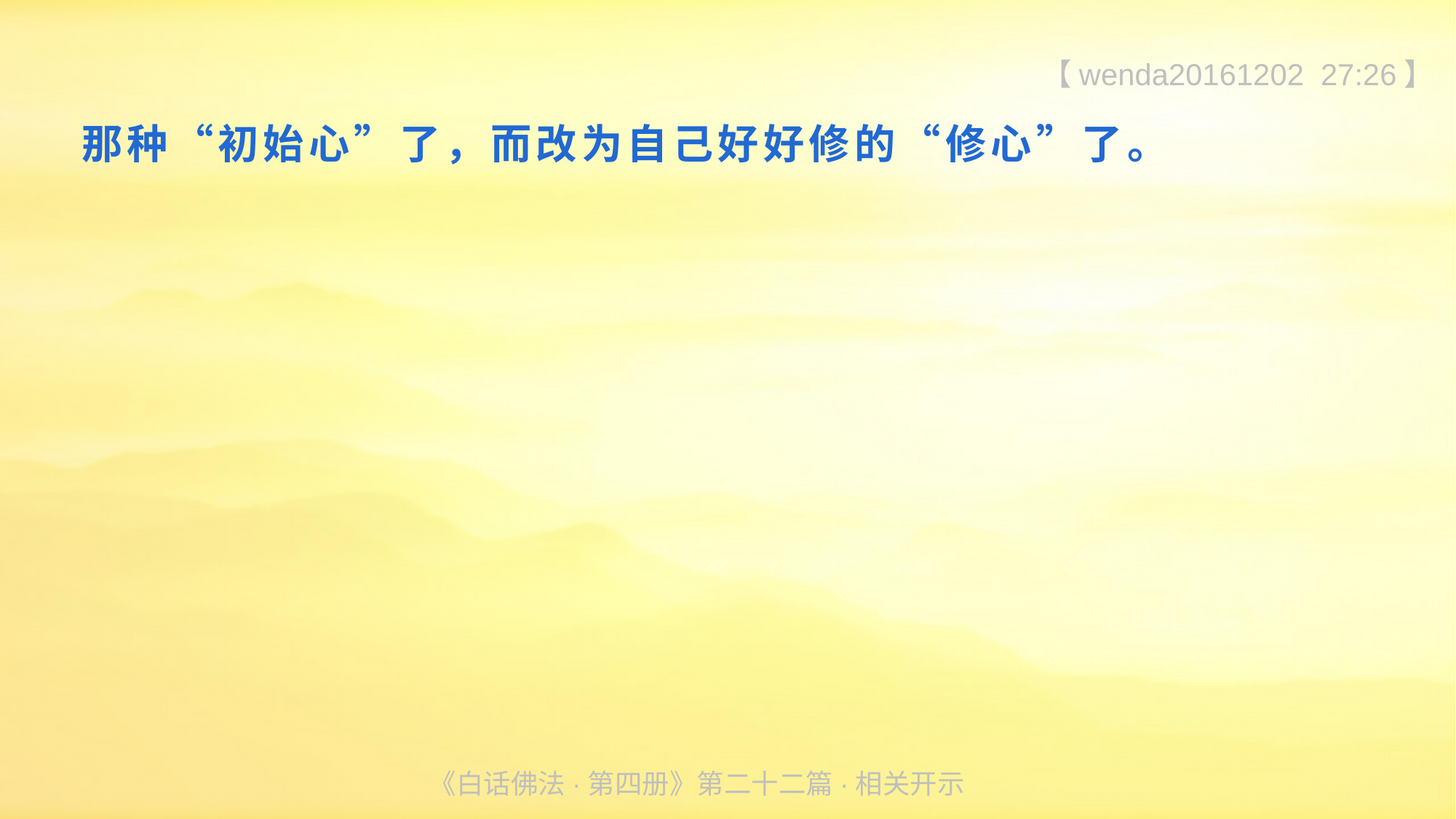

【wenda20161202  27:26】
那种“初始心”了，而改为自己好好修的“修心”了。
《白话佛法·第四册》第二十二篇·相关开示